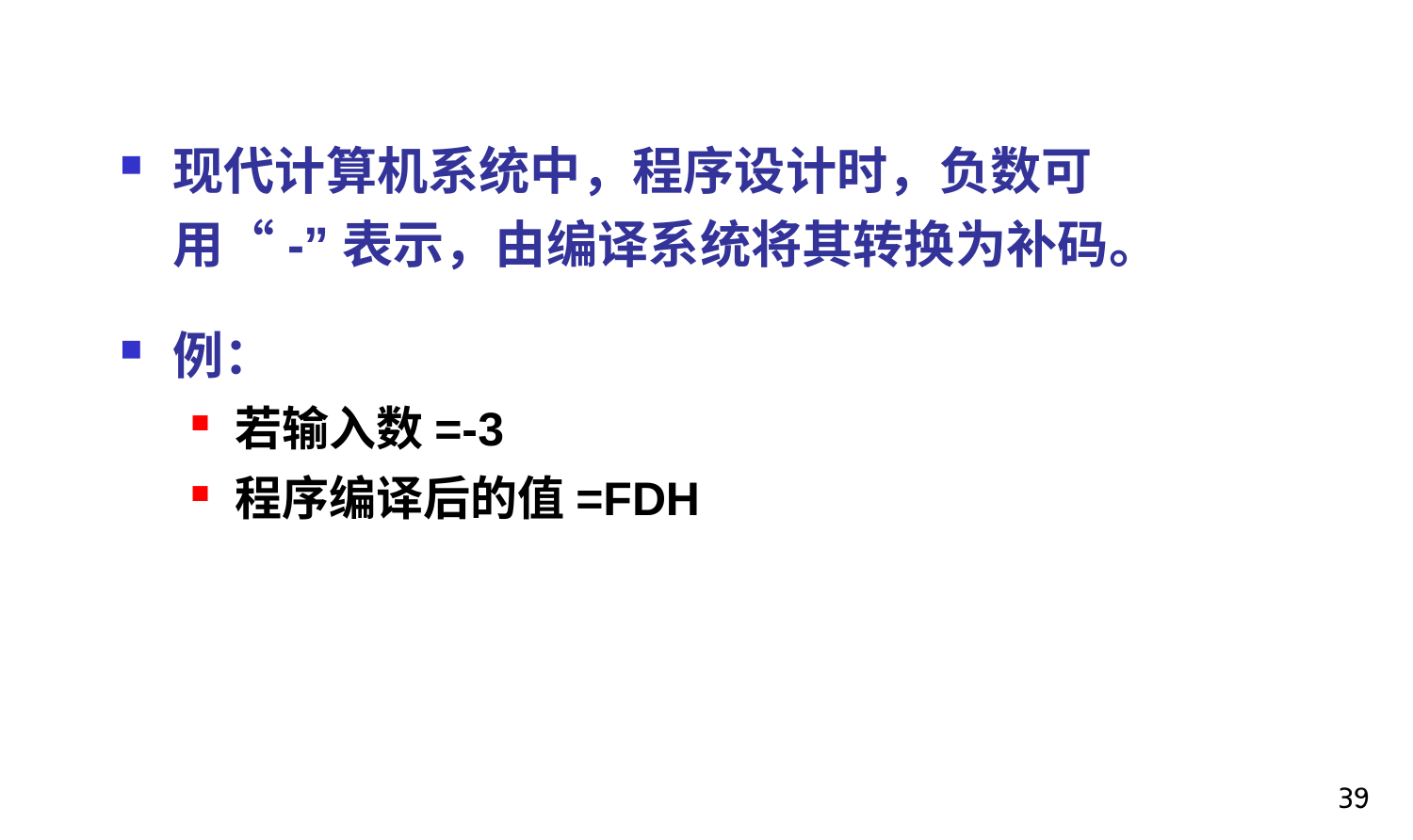

现代计算机系统中，程序设计时，负数可用“-”表示，由编译系统将其转换为补码。
例：
若输入数=-3
程序编译后的值=FDH
39